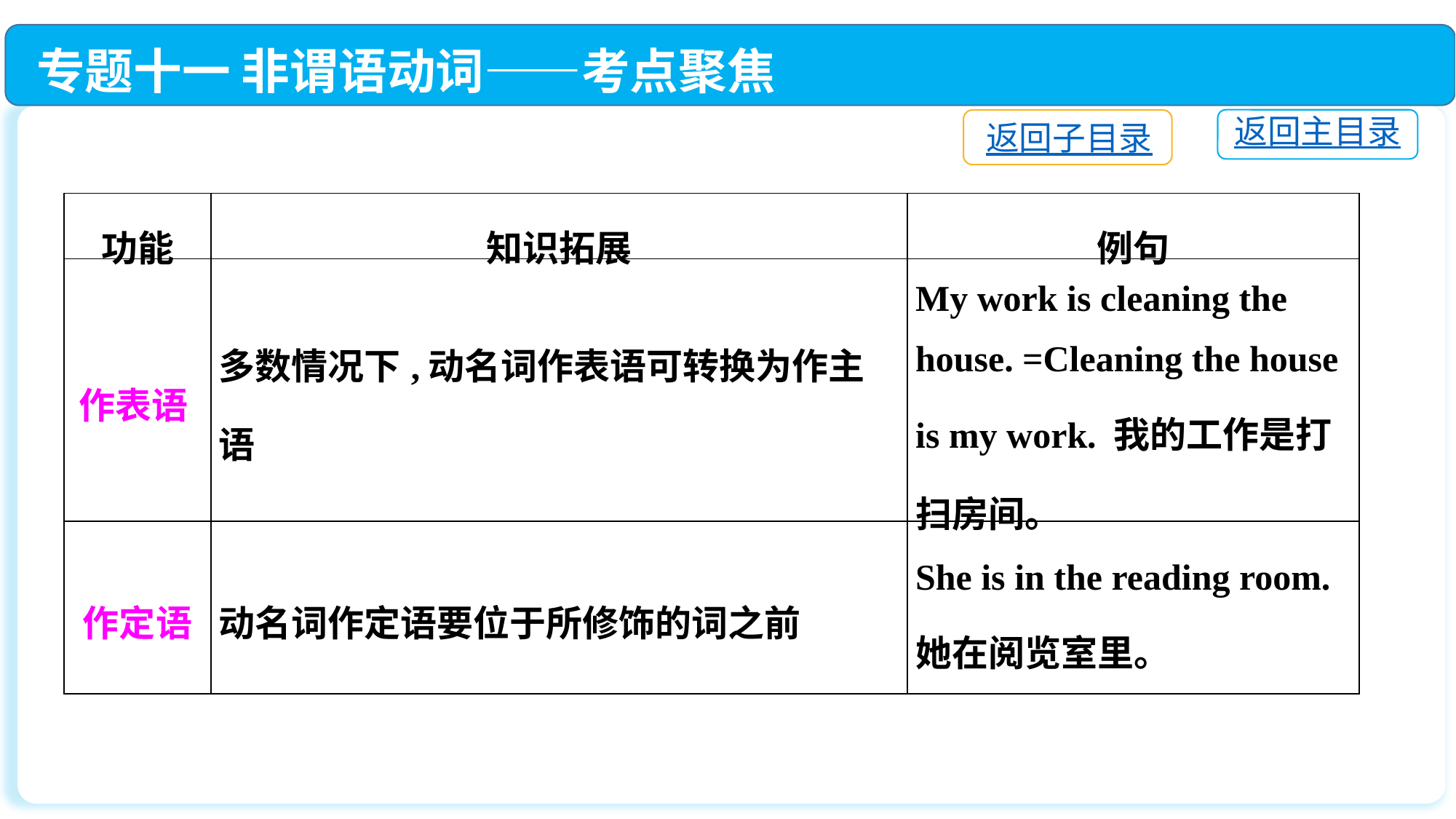

专题十一 非谓语动词——考点聚焦

返回主目录

返回子目录
| 功能 | 知识拓展 | 例句 |
| --- | --- | --- |
| 作表语 | 多数情况下,动名词作表语可转换为作主语 | My work is cleaning the house. =Cleaning the house is my work. 我的工作是打扫房间。 |
| 作定语 | 动名词作定语要位于所修饰的词之前 | She is in the reading room. 她在阅览室里。 |